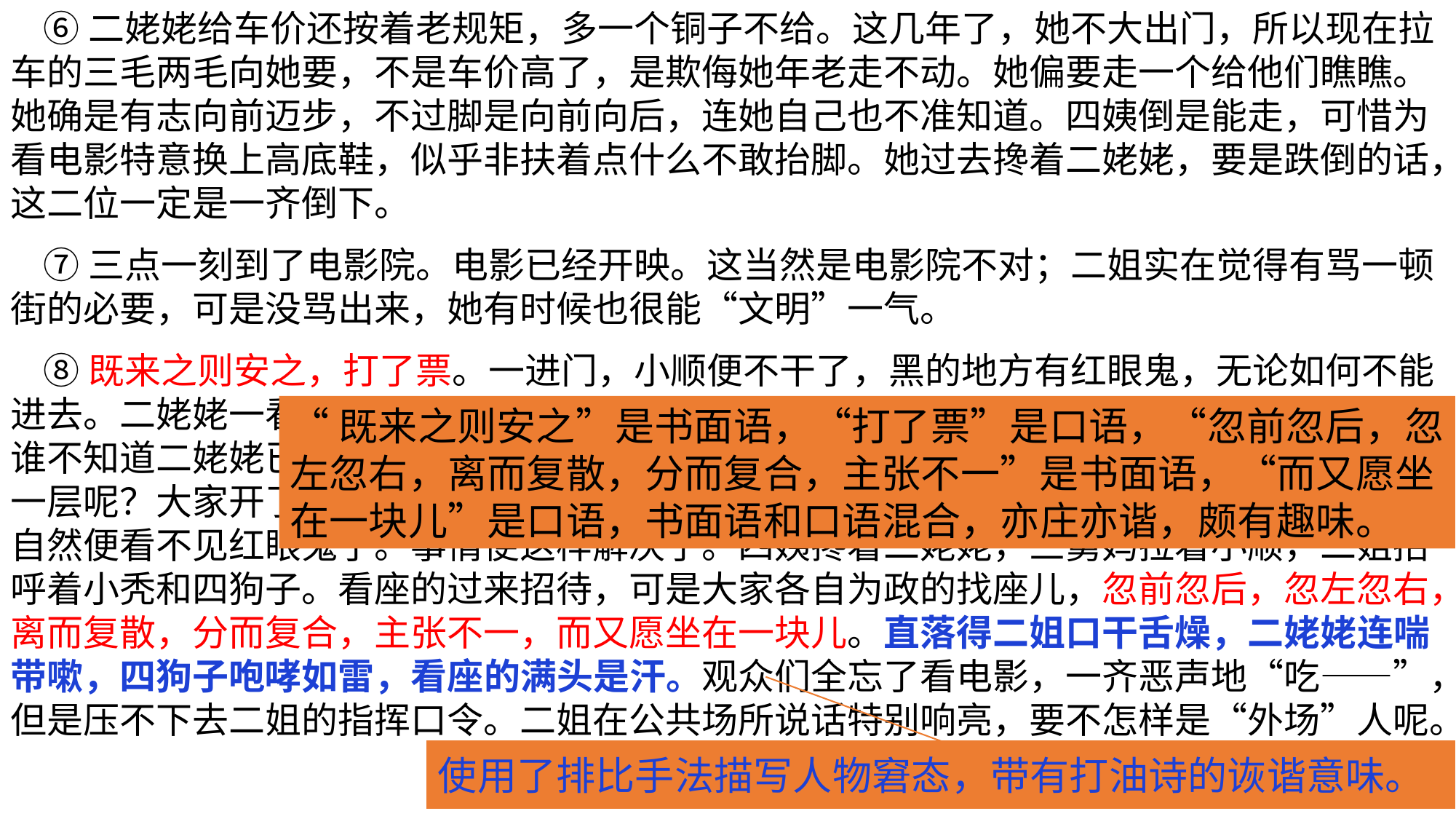

⑥二姥姥给车价还按着老规矩，多一个铜子不给。这几年了，她不大出门，所以现在拉车的三毛两毛向她要，不是车价高了，是欺侮她年老走不动。她偏要走一个给他们瞧瞧。她确是有志向前迈步，不过脚是向前向后，连她自己也不准知道。四姨倒是能走，可惜为看电影特意换上高底鞋，似乎非扶着点什么不敢抬脚。她过去搀着二姥姥，要是跌倒的话，这二位一定是一齐倒下。
    ⑦三点一刻到了电影院。电影已经开映。这当然是电影院不对；二姐实在觉得有骂一顿街的必要，可是没骂出来，她有时候也很能“文明”一气。
    ⑧既来之则安之，打了票。一进门，小顺便不干了，黑的地方有红眼鬼，无论如何不能进去。二姥姥一看里面黑洞洞，以为天已经黑了，想起来睡觉的舒服；她主张带小顺回家。谁不知道二姥姥已经是土埋了半截的人，不看回有声电影，将来见阎王的时候要是盘问这一层呢？大家开了家庭会议。不行，二姥姥是不能走的。至于小顺，买几块糖好了，吃糖自然便看不见红眼鬼了。事情便这样解决了。四姨搀着二姥姥，三舅妈拉着小顺，二姐招呼着小秃和四狗子。看座的过来招待，可是大家各自为政的找座儿，忽前忽后，忽左忽右，离而复散，分而复合，主张不一，而又愿坐在一块儿。直落得二姐口干舌燥，二姥姥连喘带嗽，四狗子咆哮如雷，看座的满头是汗。观众们全忘了看电影，一齐恶声地“吃——”，但是压不下去二姐的指挥口令。二姐在公共场所说话特别响亮，要不怎样是“外场”人呢。
“既来之则安之”是书面语，“打了票”是口语，“忽前忽后，忽左忽右，离而复散，分而复合，主张不一”是书面语，“而又愿坐在一块儿”是口语，书面语和口语混合，亦庄亦谐，颇有趣味。
使用了排比手法描写人物窘态，带有打油诗的诙谐意味。